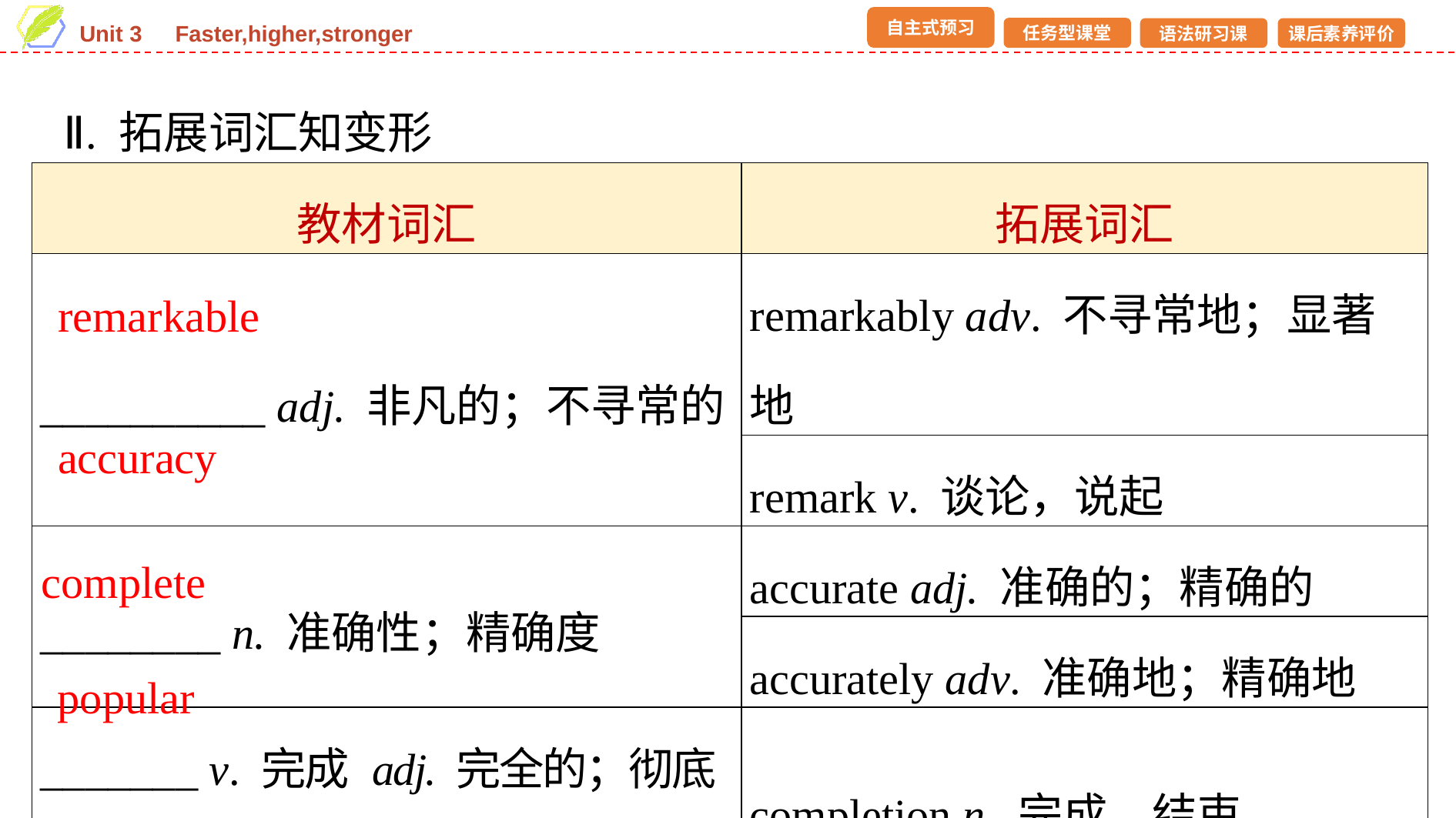

Ⅱ. 拓展词汇知变形
| 教材词汇 | 拓展词汇 |
| --- | --- |
| \_\_\_\_\_\_\_\_\_\_ adj. 非凡的；不寻常的 | remarkably adv. 不寻常地；显著地 |
|  | remark v. 谈论，说起 |
| \_\_\_\_\_\_\_\_ n. 准确性；精确度 | accurate adj. 准确的；精确的 |
|  | accurately adv. 准确地；精确地 |
| \_\_\_\_\_\_\_ v. 完成 adj. 完全的；彻底的 | completion n. 完成，结束 |
| \_\_\_\_\_\_\_ adj. 流行的，受欢迎的 | popularise v. 普及；使流行 |
|  | popularity n. 普及；受欢迎 |
remarkable
accuracy
complete
popular